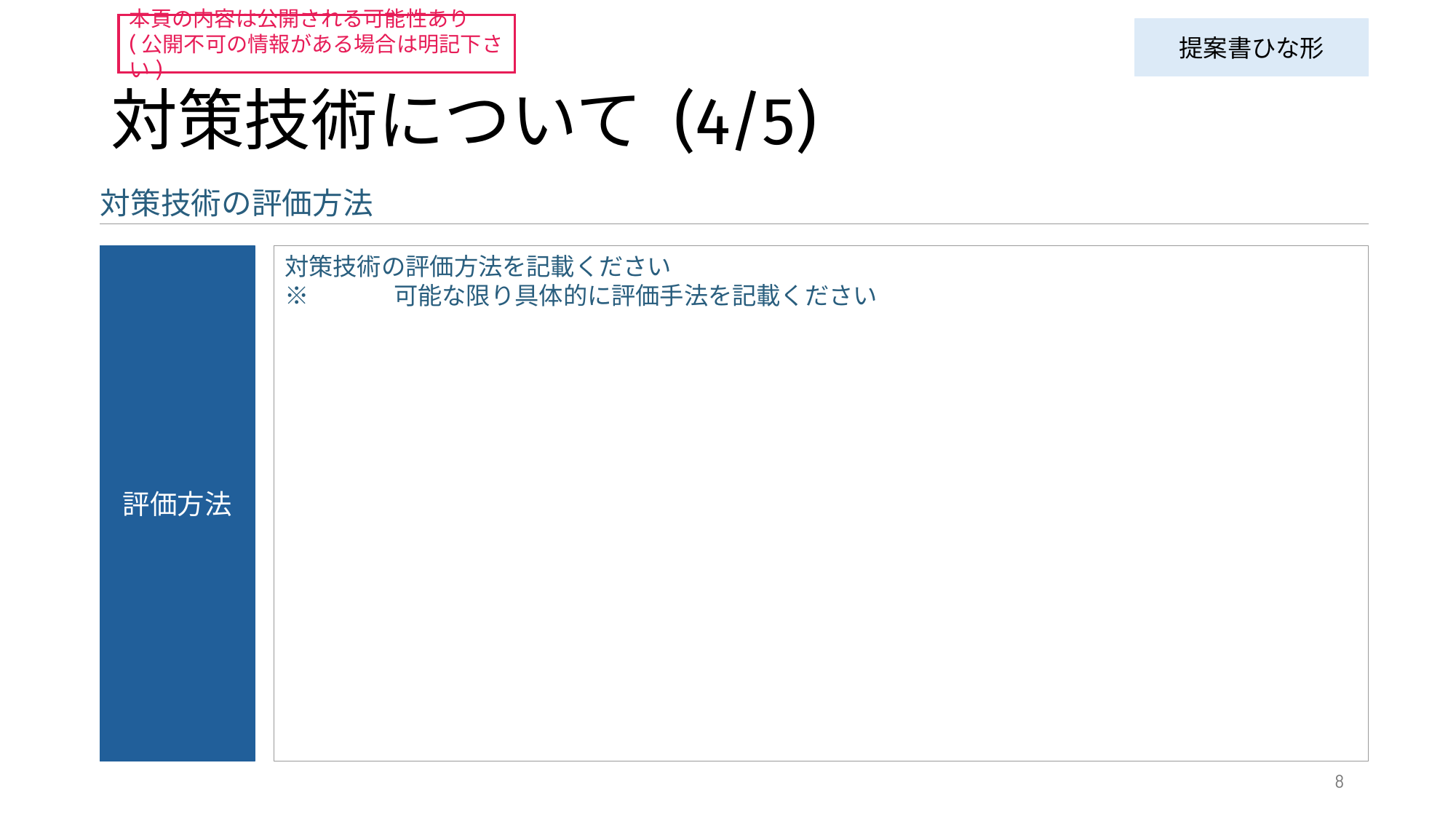

本頁の内容は公開される可能性あり
(公開不可の情報がある場合は明記下さい)
提案書ひな形
# 対策技術について (4/5)
対策技術の評価方法
評価方法
対策技術の評価方法を記載ください
※	可能な限り具体的に評価手法を記載ください